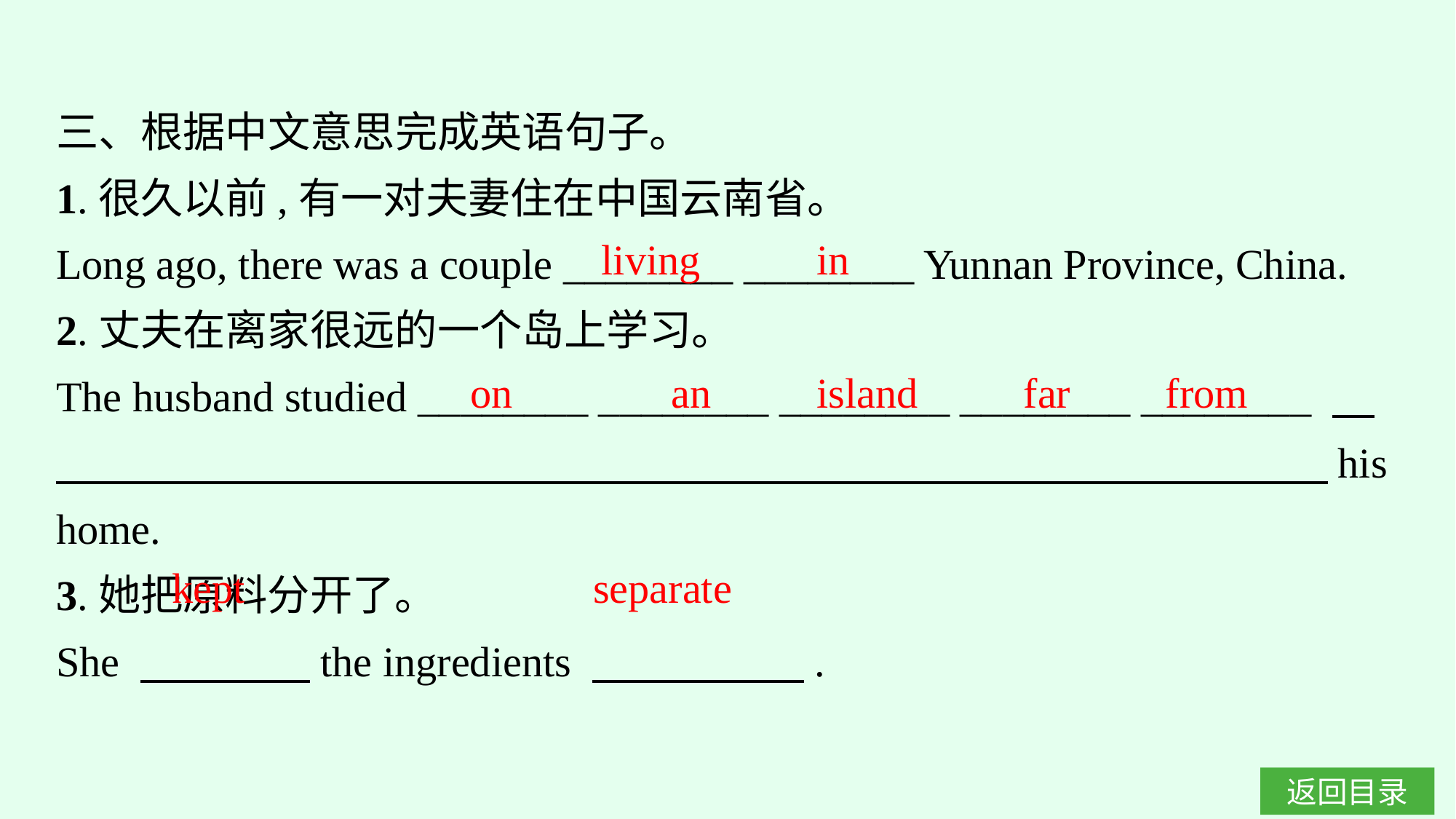

三、根据中文意思完成英语句子。
1.很久以前,有一对夫妻住在中国云南省。
Long ago, there was a couple ________ ________ Yunnan Province, China.
2.丈夫在离家很远的一个岛上学习。
The husband studied ________ ________ ________ ________ ________ 　　　　　　　　　　　　　　　　　　　　　　　　　　　　　　　his home.
3.她把原料分开了。
She 　　　　the ingredients 　　　　　.
living           in
on               an          island          far         from
kept                                 separate